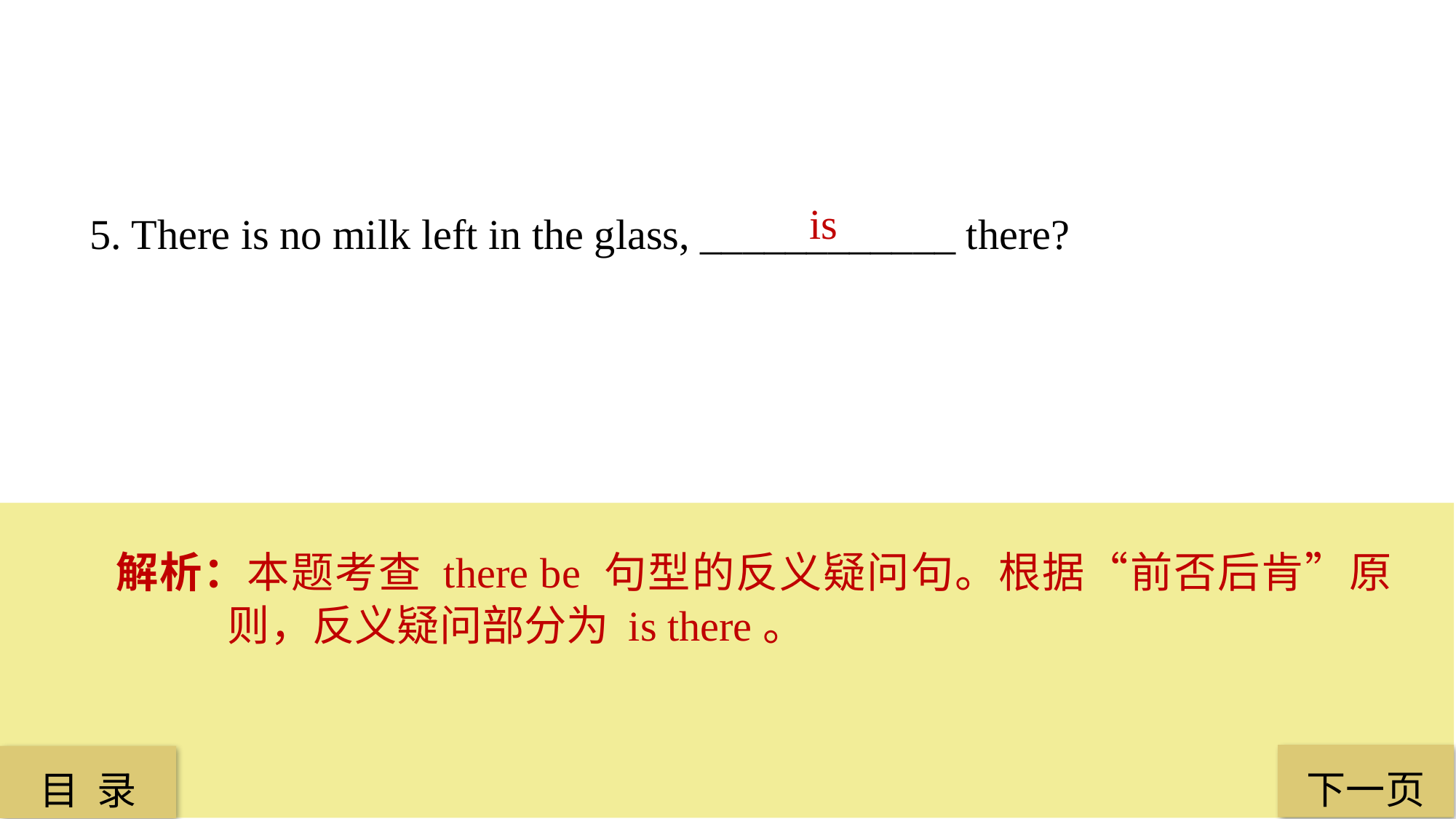

is
5. There is no milk left in the glass, ____________ there?
解析：本题考查 there be 句型的反义疑问句。根据“前否后肯”原则，反义疑问部分为 is there。